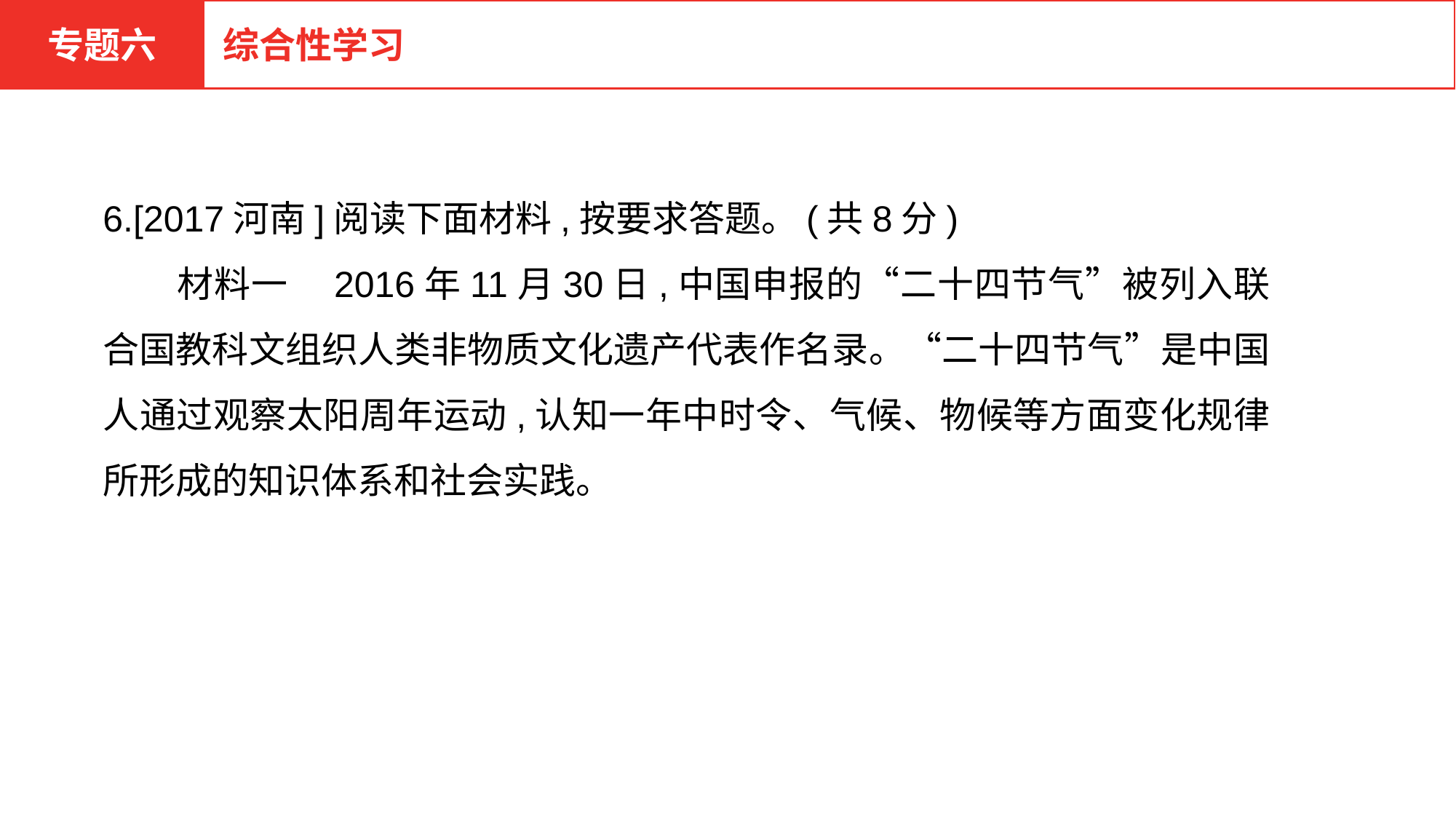

专题六
综合性学习
6.[2017河南]阅读下面材料,按要求答题。(共8分)
　　材料一　2016年11月30日,中国申报的“二十四节气”被列入联合国教科文组织人类非物质文化遗产代表作名录。“二十四节气”是中国人通过观察太阳周年运动,认知一年中时令、气候、物候等方面变化规律所形成的知识体系和社会实践。